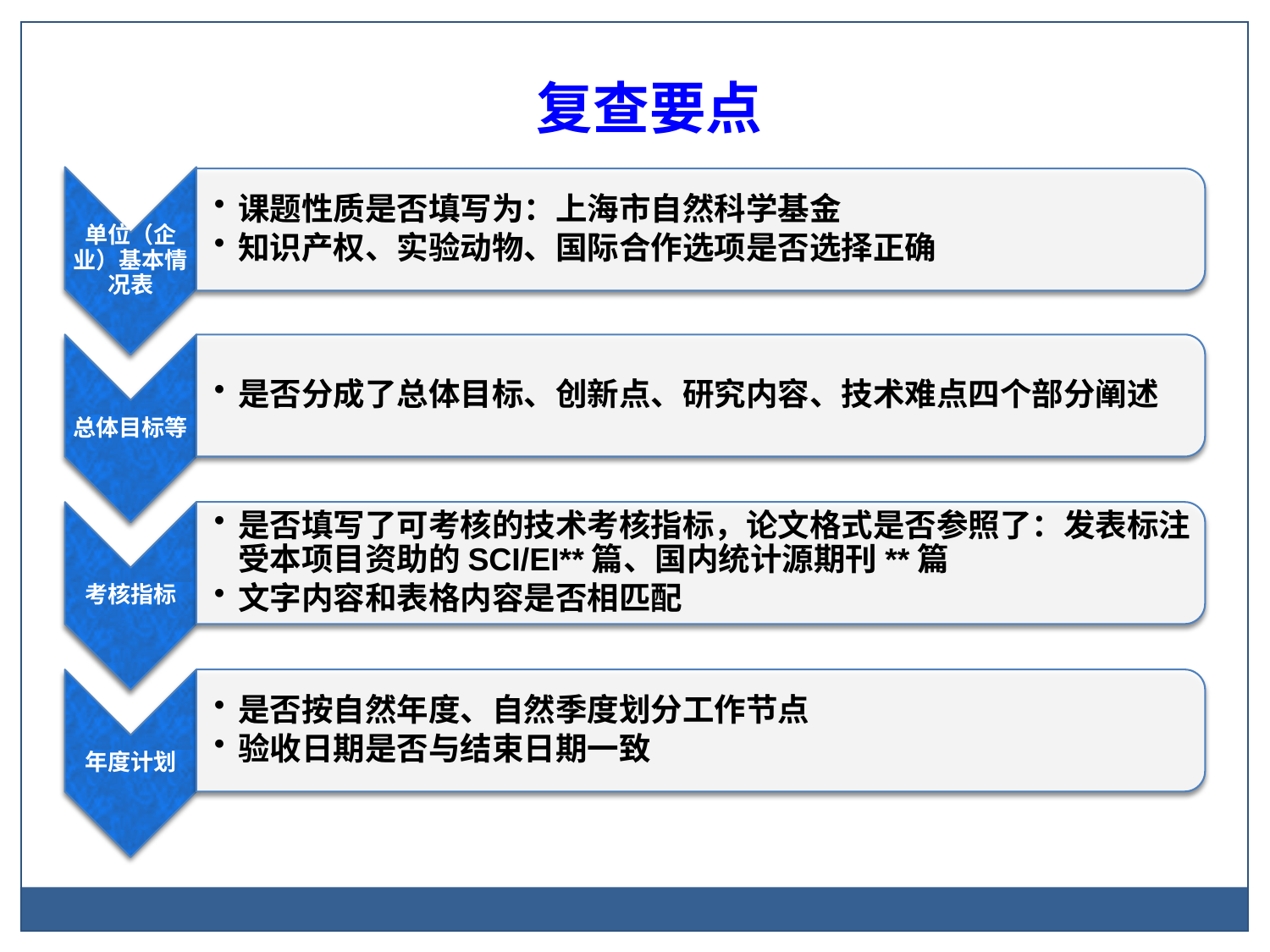

复查要点
单位（企业）基本情况表
课题性质是否填写为：上海市自然科学基金
知识产权、实验动物、国际合作选项是否选择正确
总体目标等
是否分成了总体目标、创新点、研究内容、技术难点四个部分阐述
考核指标
是否填写了可考核的技术考核指标，论文格式是否参照了：发表标注受本项目资助的SCI/EI**篇、国内统计源期刊**篇
文字内容和表格内容是否相匹配
年度计划
是否按自然年度、自然季度划分工作节点
验收日期是否与结束日期一致